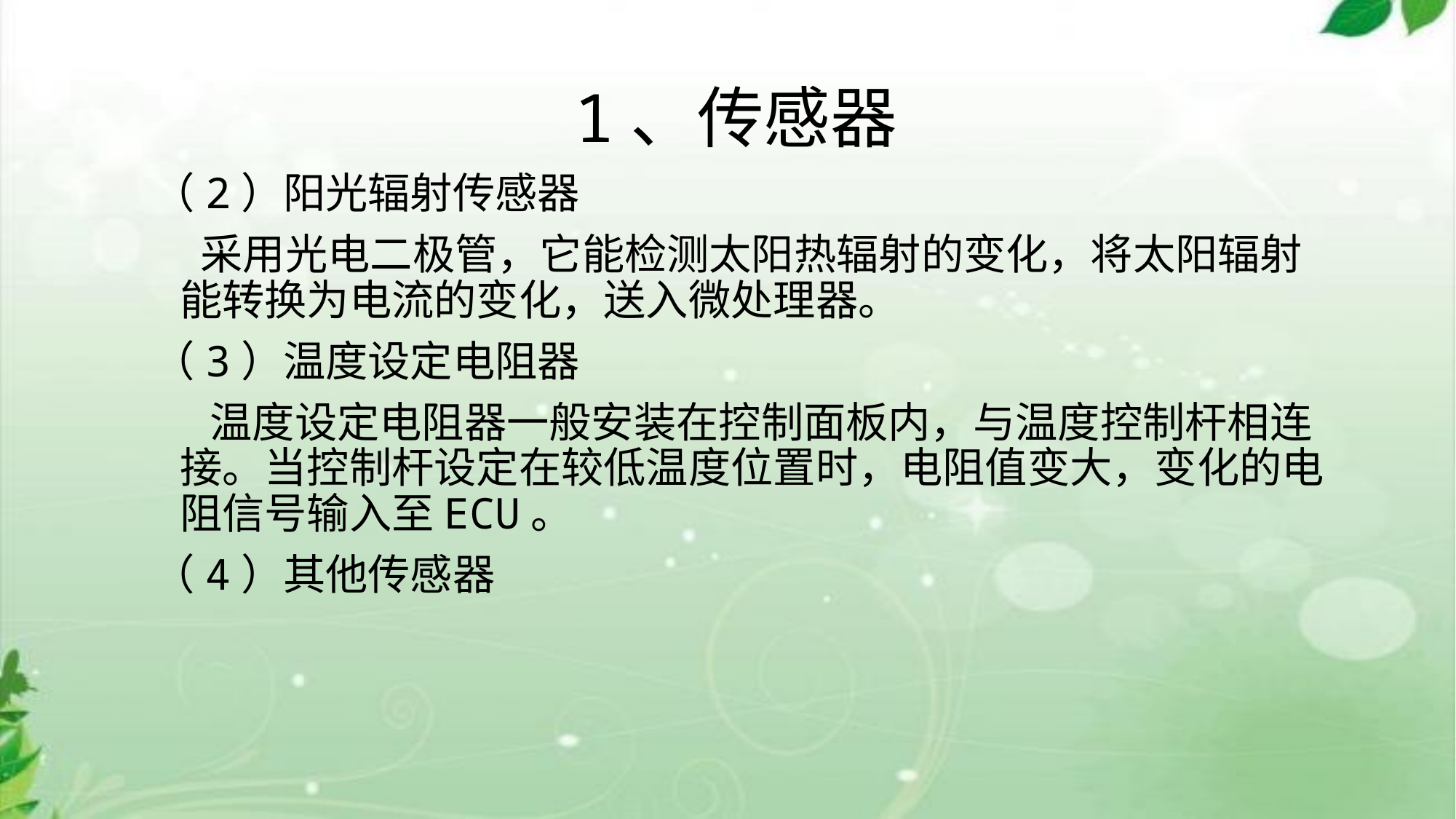

# 1、传感器
（2）阳光辐射传感器
    采用光电二极管，它能检测太阳热辐射的变化，将太阳辐射能转换为电流的变化，送入微处理器。
（3）温度设定电阻器
     温度设定电阻器一般安装在控制面板内，与温度控制杆相连接。当控制杆设定在较低温度位置时，电阻值变大，变化的电阻信号输入至ECU。
（4）其他传感器